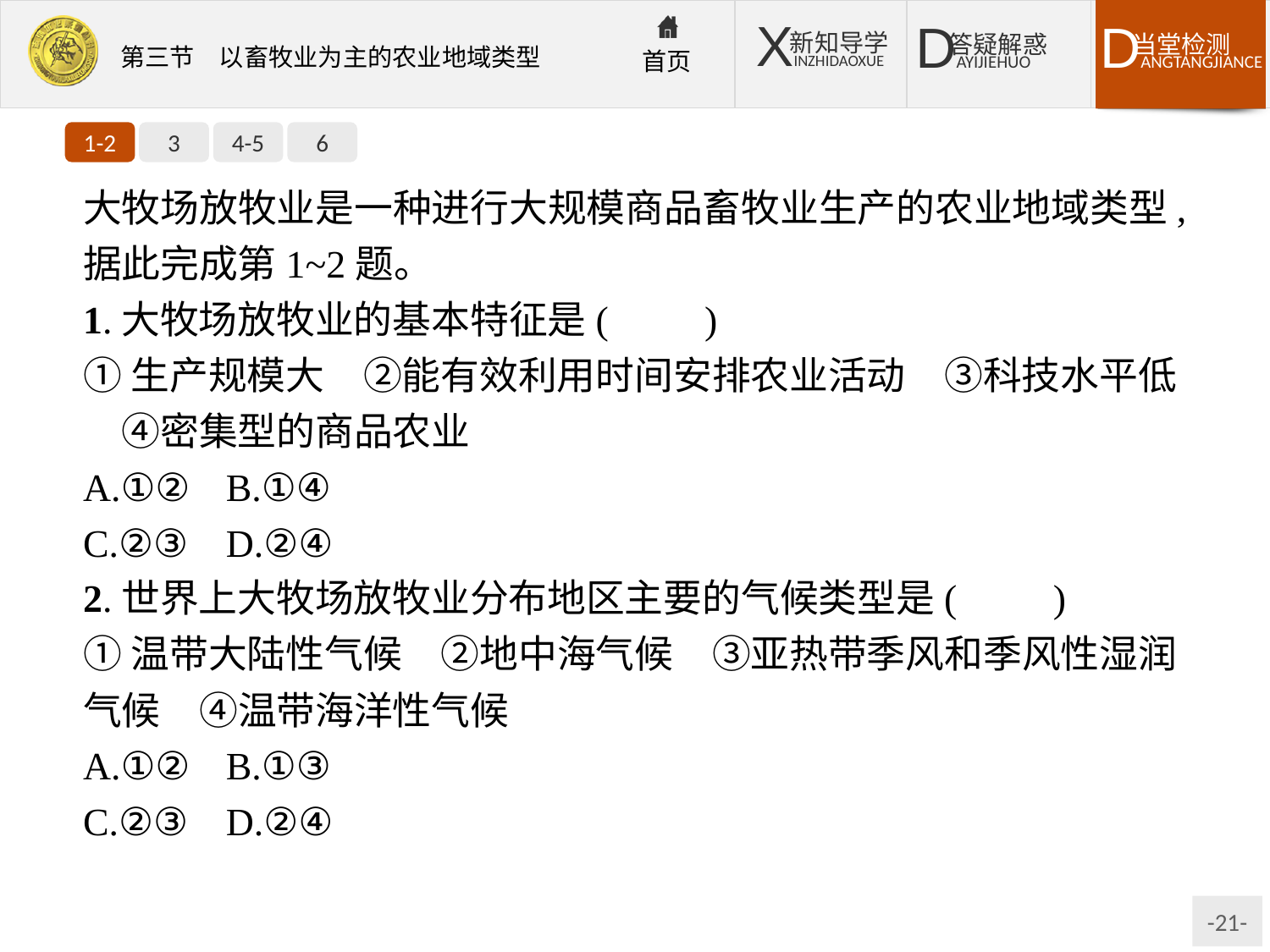

1-2
3
4-5
6
大牧场放牧业是一种进行大规模商品畜牧业生产的农业地域类型,据此完成第1~2题。
1.大牧场放牧业的基本特征是(　　)
①生产规模大　②能有效利用时间安排农业活动　③科技水平低　④密集型的商品农业
A.①②	B.①④
C.②③	D.②④
2.世界上大牧场放牧业分布地区主要的气候类型是(　　)
①温带大陆性气候　②地中海气候　③亚热带季风和季风性湿润气候　④温带海洋性气候
A.①②	B.①③
C.②③	D.②④